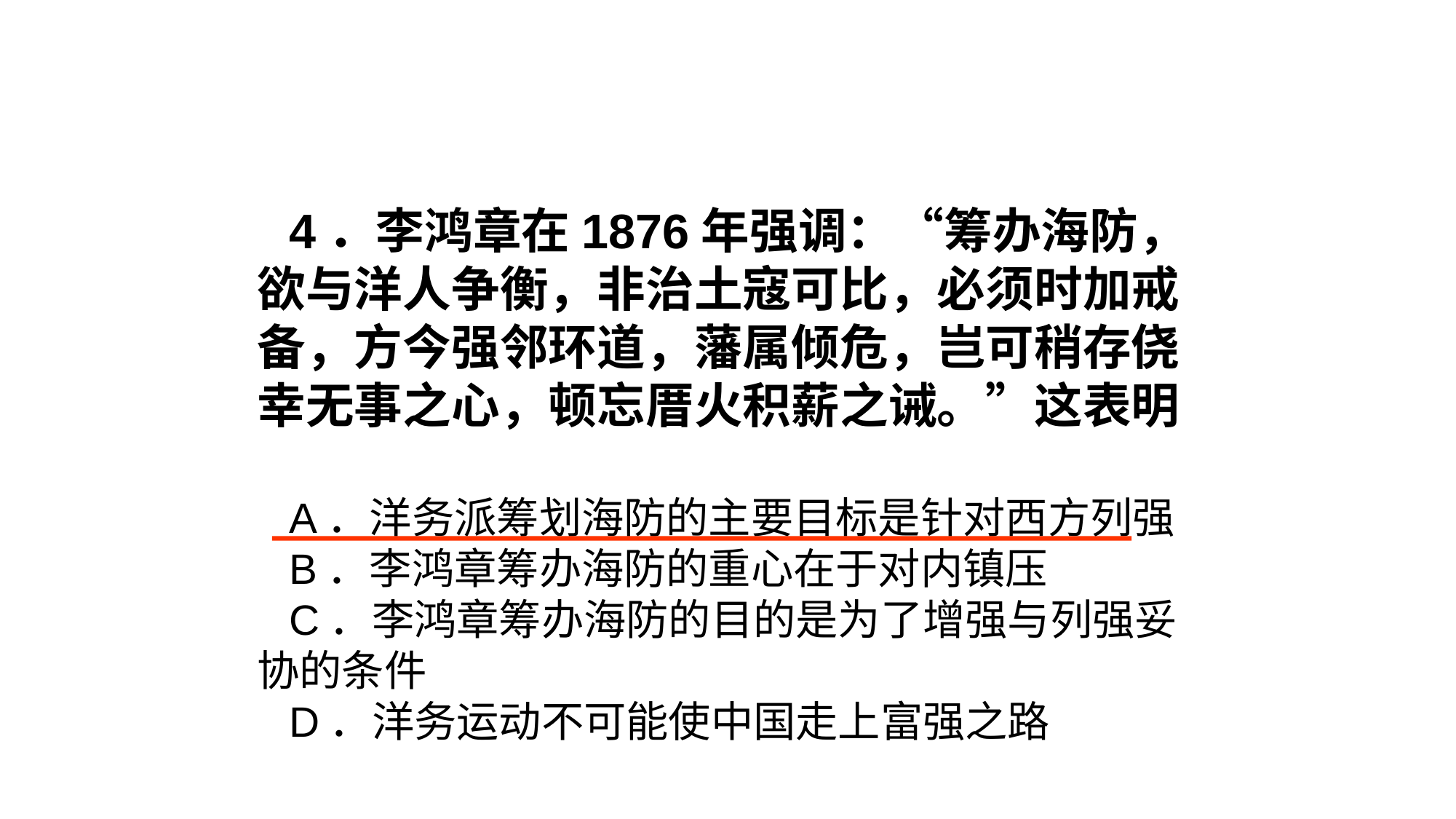

4．李鸿章在1876年强调：“筹办海防，欲与洋人争衡，非治土寇可比，必须时加戒备，方今强邻环道，藩属倾危，岂可稍存侥幸无事之心，顿忘厝火积薪之诫。”这表明

A．洋务派筹划海防的主要目标是针对西方列强
B．李鸿章筹办海防的重心在于对内镇压
C．李鸿章筹办海防的目的是为了增强与列强妥协的条件
D．洋务运动不可能使中国走上富强之路